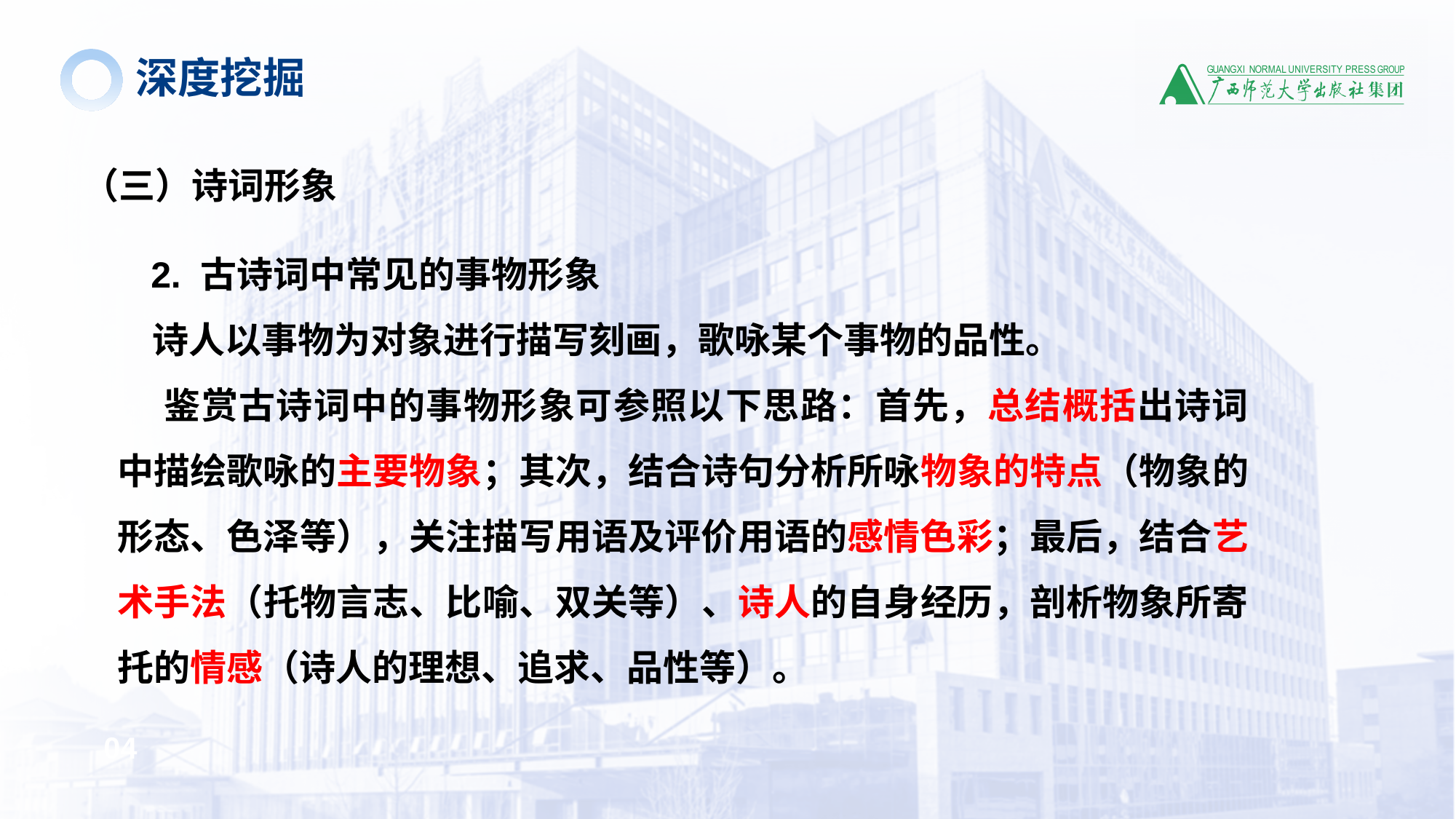

深度挖掘

（三）诗词形象
    2. 古诗词中常见的事物形象
    诗人以事物为对象进行描写刻画，歌咏某个事物的品性。
    鉴赏古诗词中的事物形象可参照以下思路：首先，总结概括出诗词中描绘歌咏的主要物象；其次，结合诗句分析所咏物象的特点（物象的形态、色泽等），关注描写用语及评价用语的感情色彩；最后，结合艺术手法（托物言志、比喻、双关等）、诗人的自身经历，剖析物象所寄托的情感（诗人的理想、追求、品性等）。
04